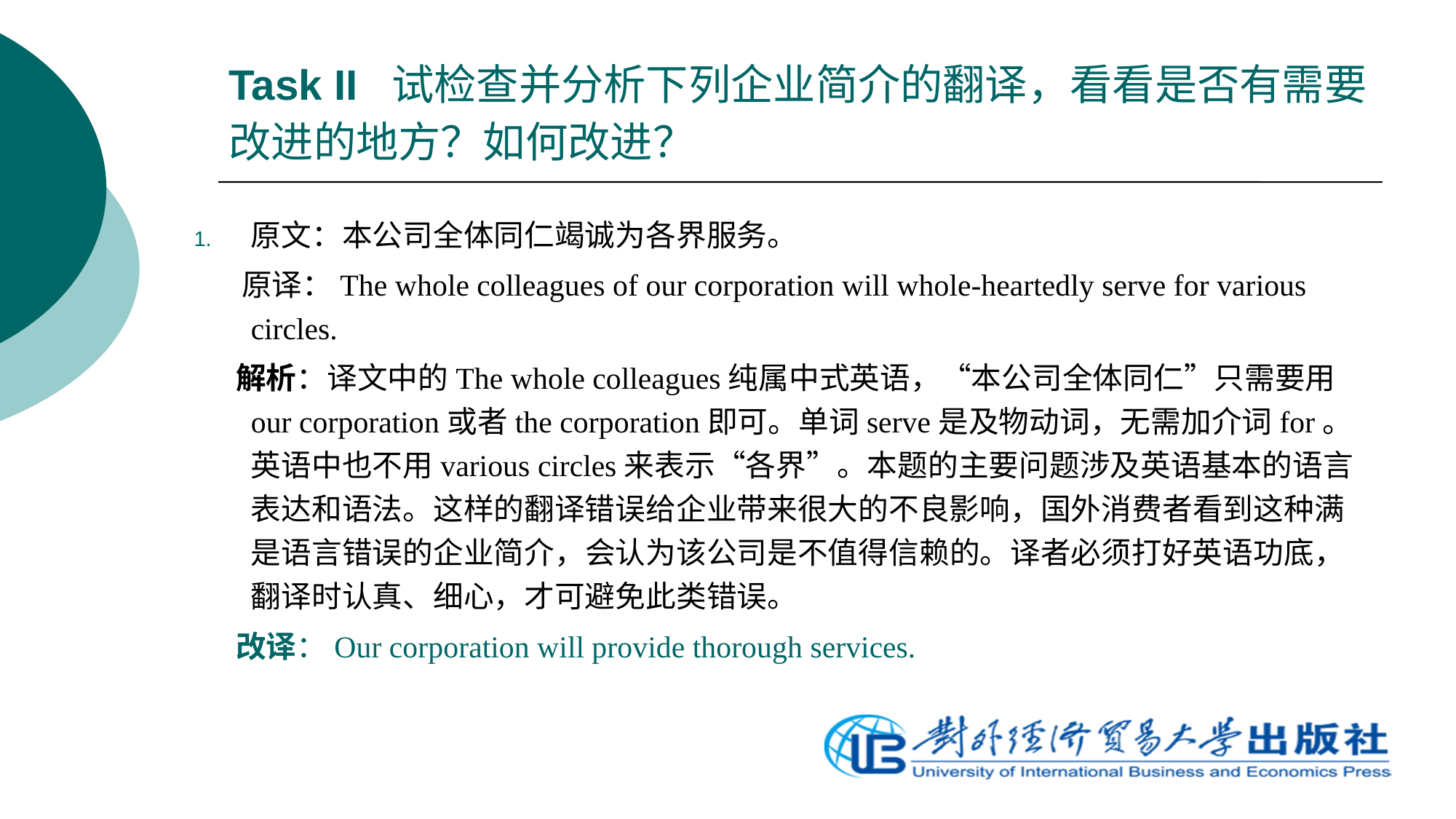

# Task II  试检查并分析下列企业简介的翻译，看看是否有需要改进的地方？如何改进？
原文：本公司全体同仁竭诚为各界服务。
      原译：The whole colleagues of our corporation will whole-heartedly serve for various circles.
     解析：译文中的The whole colleagues纯属中式英语，“本公司全体同仁”只需要用our corporation或者the corporation即可。单词serve是及物动词，无需加介词for。英语中也不用various circles来表示“各界”。本题的主要问题涉及英语基本的语言表达和语法。这样的翻译错误给企业带来很大的不良影响，国外消费者看到这种满是语言错误的企业简介，会认为该公司是不值得信赖的。译者必须打好英语功底，翻译时认真、细心，才可避免此类错误。
     改译：Our corporation will provide thorough services.